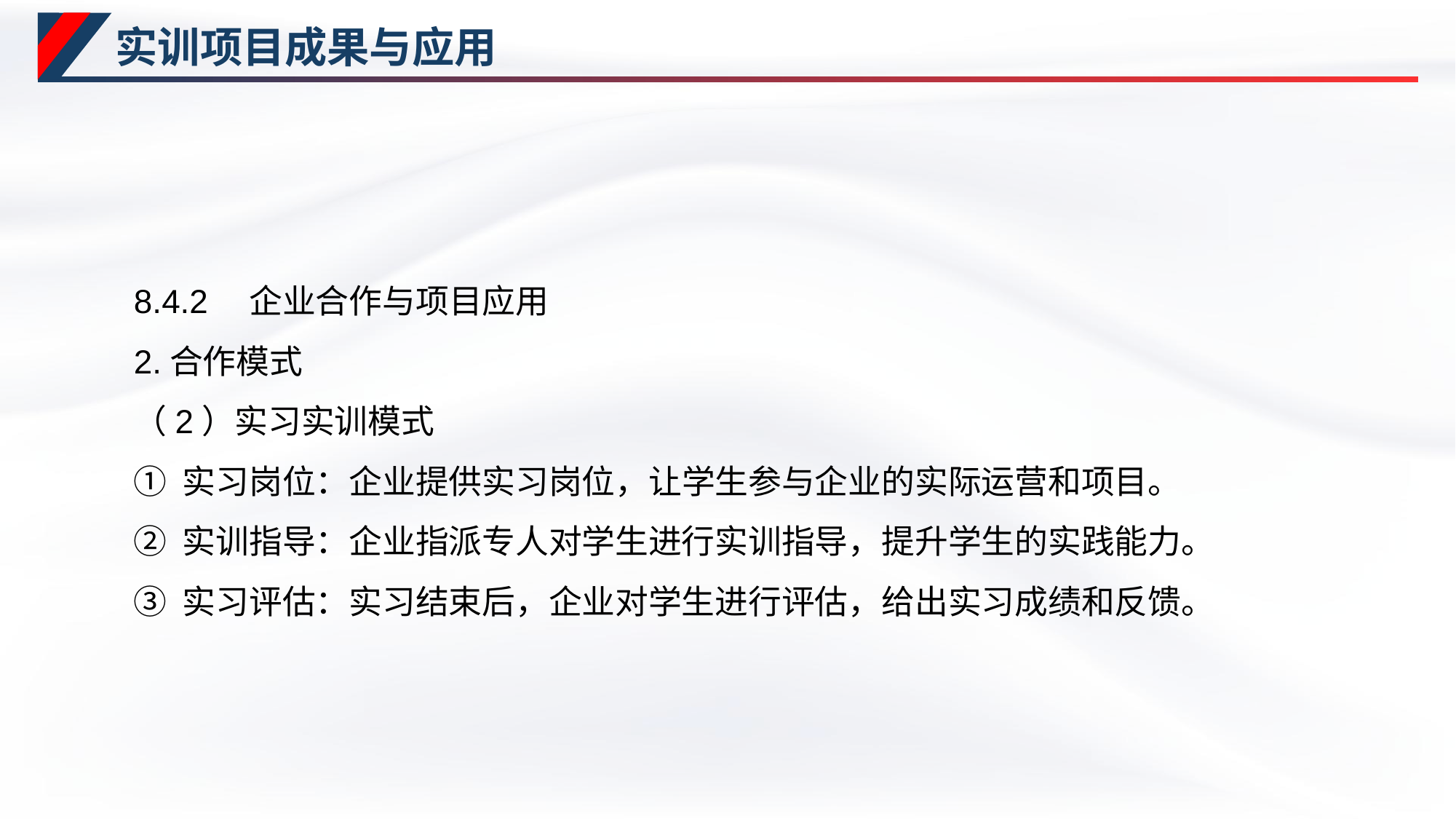

# 实训项目成果与应用
8.4.2　企业合作与项目应用
2.合作模式
（2）实习实训模式
① 实习岗位：企业提供实习岗位，让学生参与企业的实际运营和项目。
② 实训指导：企业指派专人对学生进行实训指导，提升学生的实践能力。
③ 实习评估：实习结束后，企业对学生进行评估，给出实习成绩和反馈。